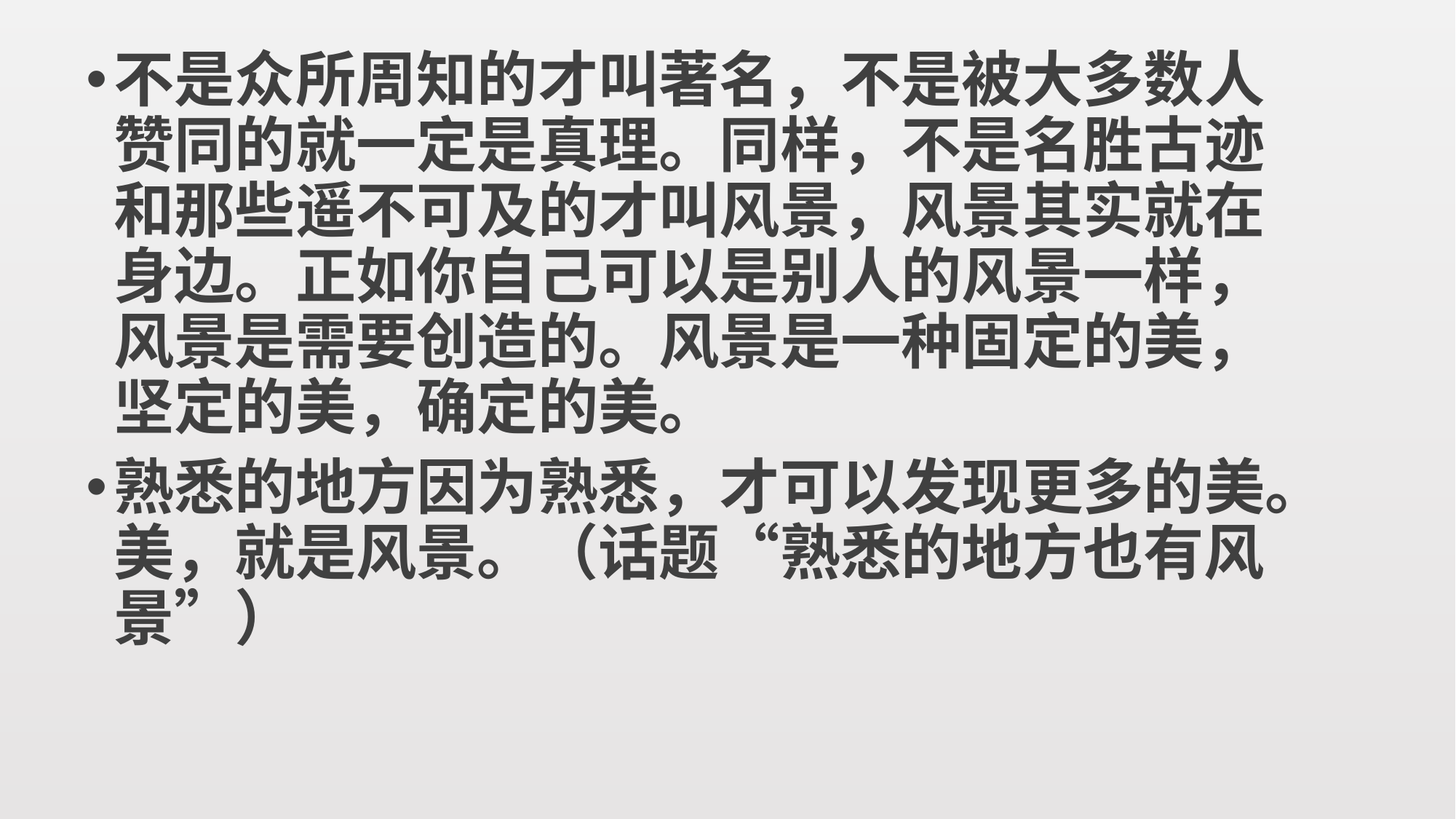

不是众所周知的才叫著名，不是被大多数人赞同的就一定是真理。同样，不是名胜古迹和那些遥不可及的才叫风景，风景其实就在身边。正如你自己可以是别人的风景一样，风景是需要创造的。风景是一种固定的美，坚定的美，确定的美。
熟悉的地方因为熟悉，才可以发现更多的美。美，就是风景。（话题“熟悉的地方也有风景”）